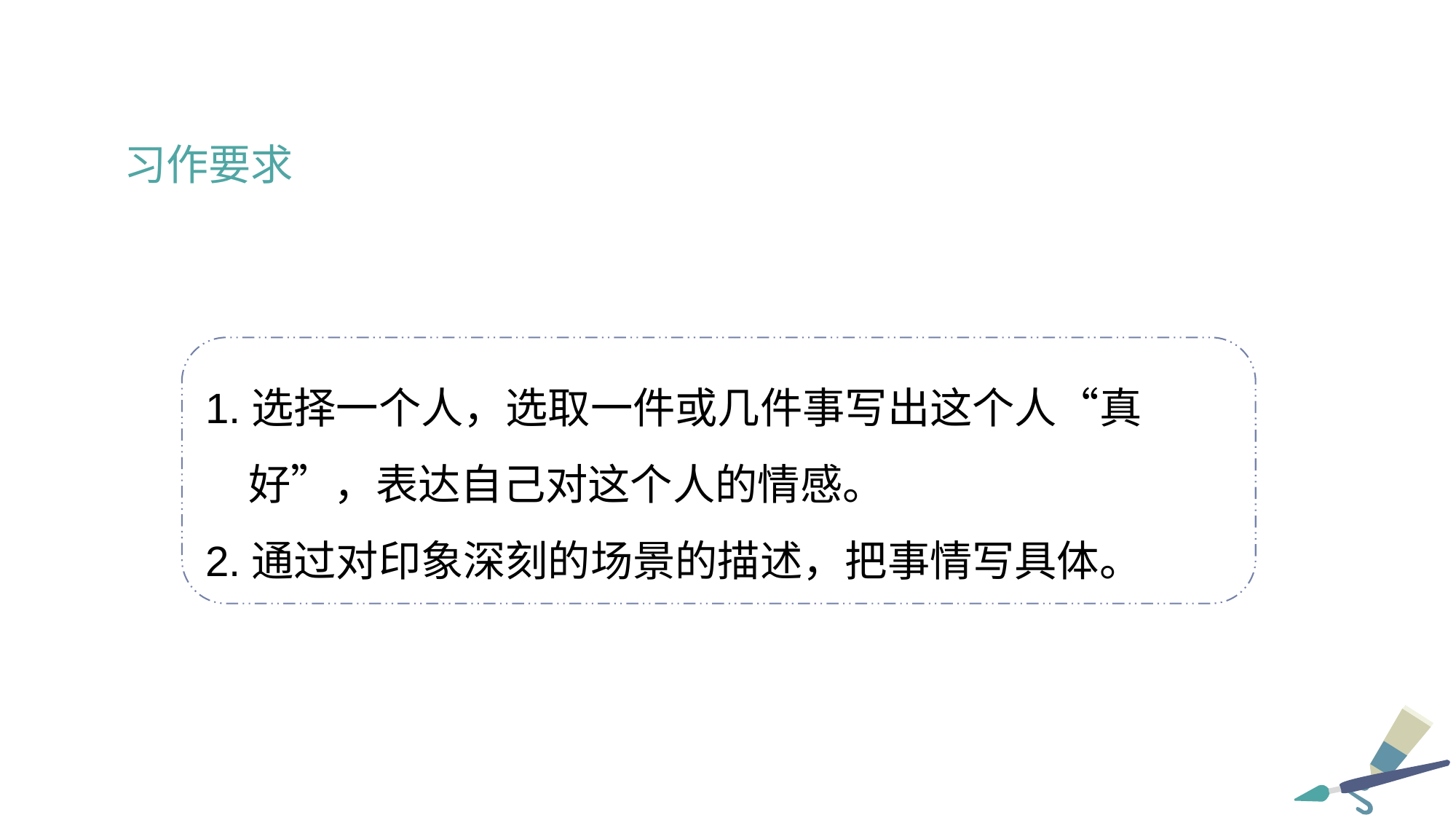

习作要求
1.选择一个人，选取一件或几件事写出这个人“真好”，表达自己对这个人的情感。
2.通过对印象深刻的场景的描述，把事情写具体。